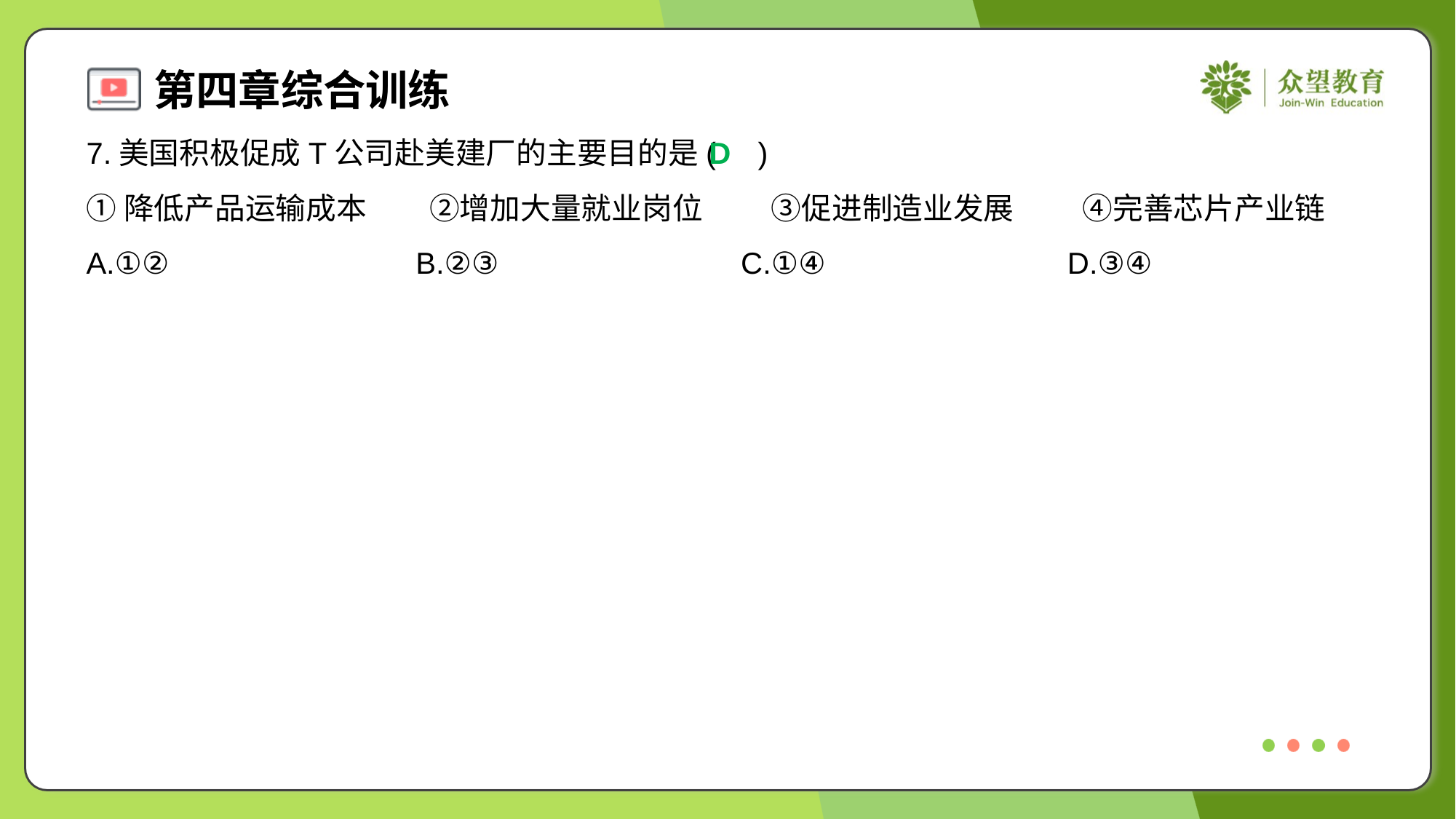

7.美国积极促成T公司赴美建厂的主要目的是(     )
D
①降低产品运输成本	②增加大量就业岗位	③促进制造业发展	④完善芯片产业链
A.①②	B.②③	C.①④	D.③④